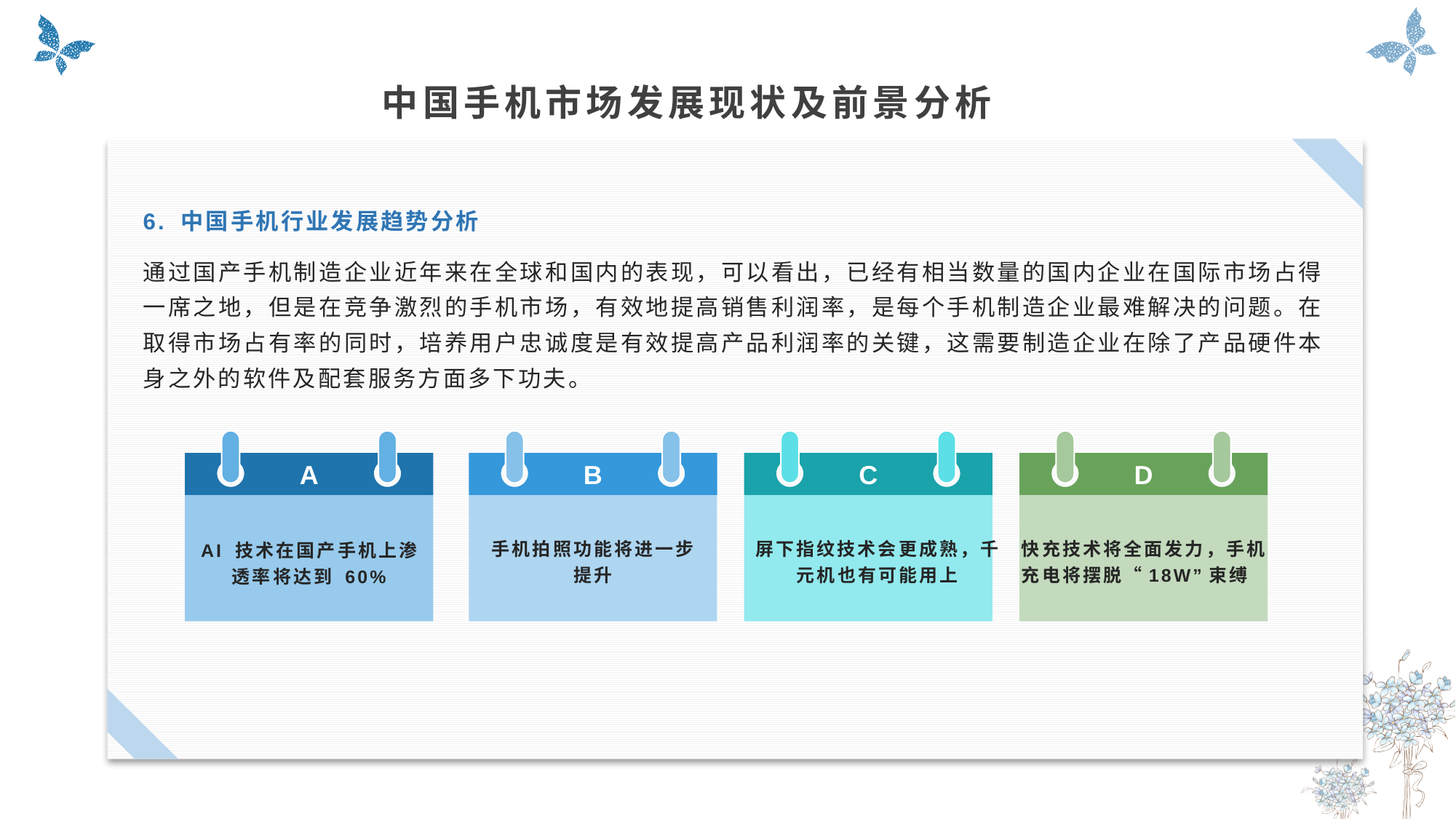

中国手机市场发展现状及前景分析

6. 中国手机行业发展趋势分析
通过国产手机制造企业近年来在全球和国内的表现，可以看出，已经有相当数量的国内企业在国际市场占得一席之地，但是在竞争激烈的手机市场，有效地提高销售利润率，是每个手机制造企业最难解决的问题。在取得市场占有率的同时，培养用户忠诚度是有效提高产品利润率的关键，这需要制造企业在除了产品硬件本身之外的软件及配套服务方面多下功夫。

A

AI 技术在国产手机上渗
透率将达到 60%

B

手机拍照功能将进一步
提升

C

屏下指纹技术会更成熟，千
元机也有可能用上

D

快充技术将全面发力，手机
充电将摆脱“18W”束缚